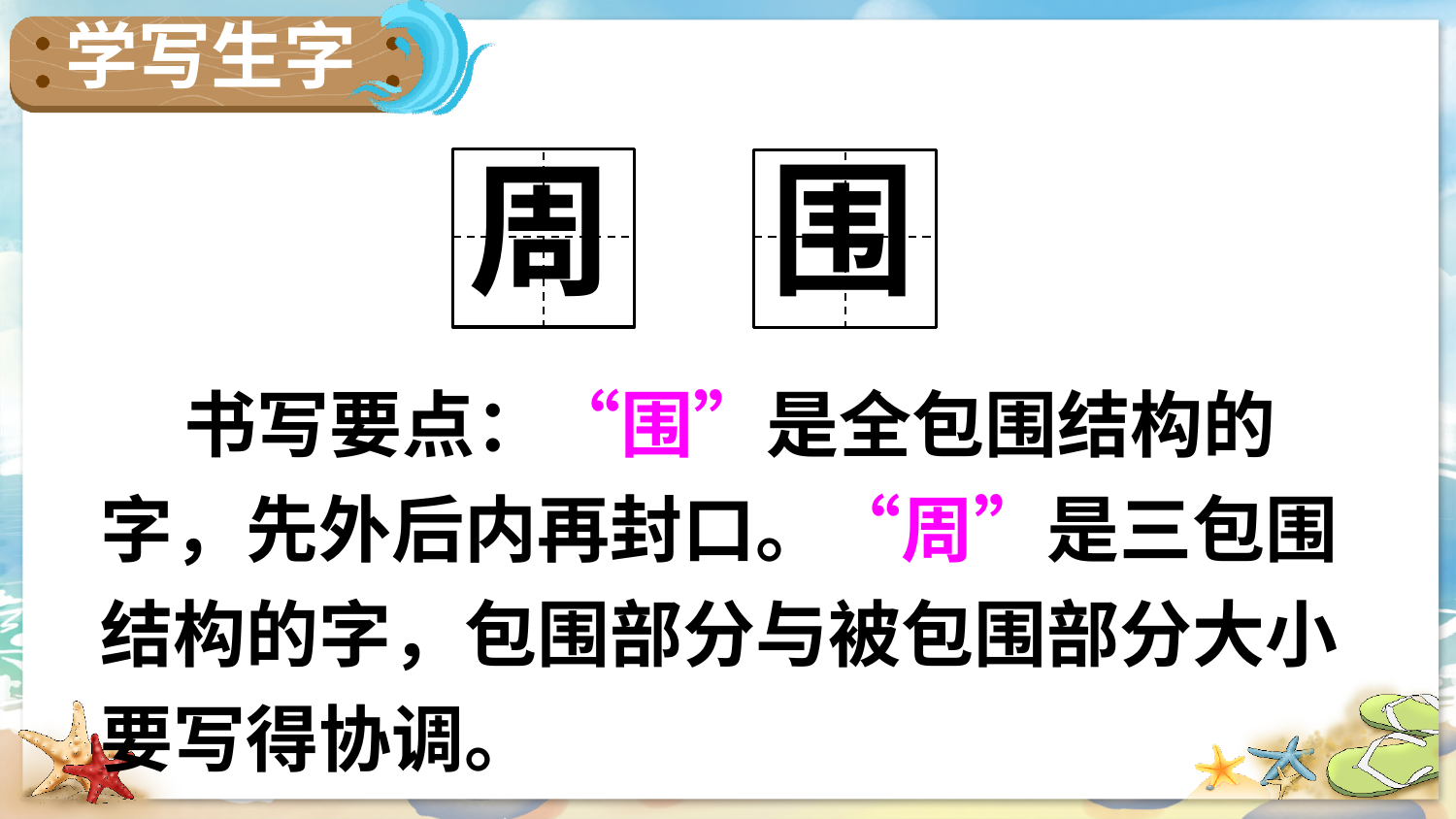

学写生字
周

围

    书写要点：“围”是全包围结构的字，先外后内再封口。“周”是三包围结构的字，包围部分与被包围部分大小要写得协调。